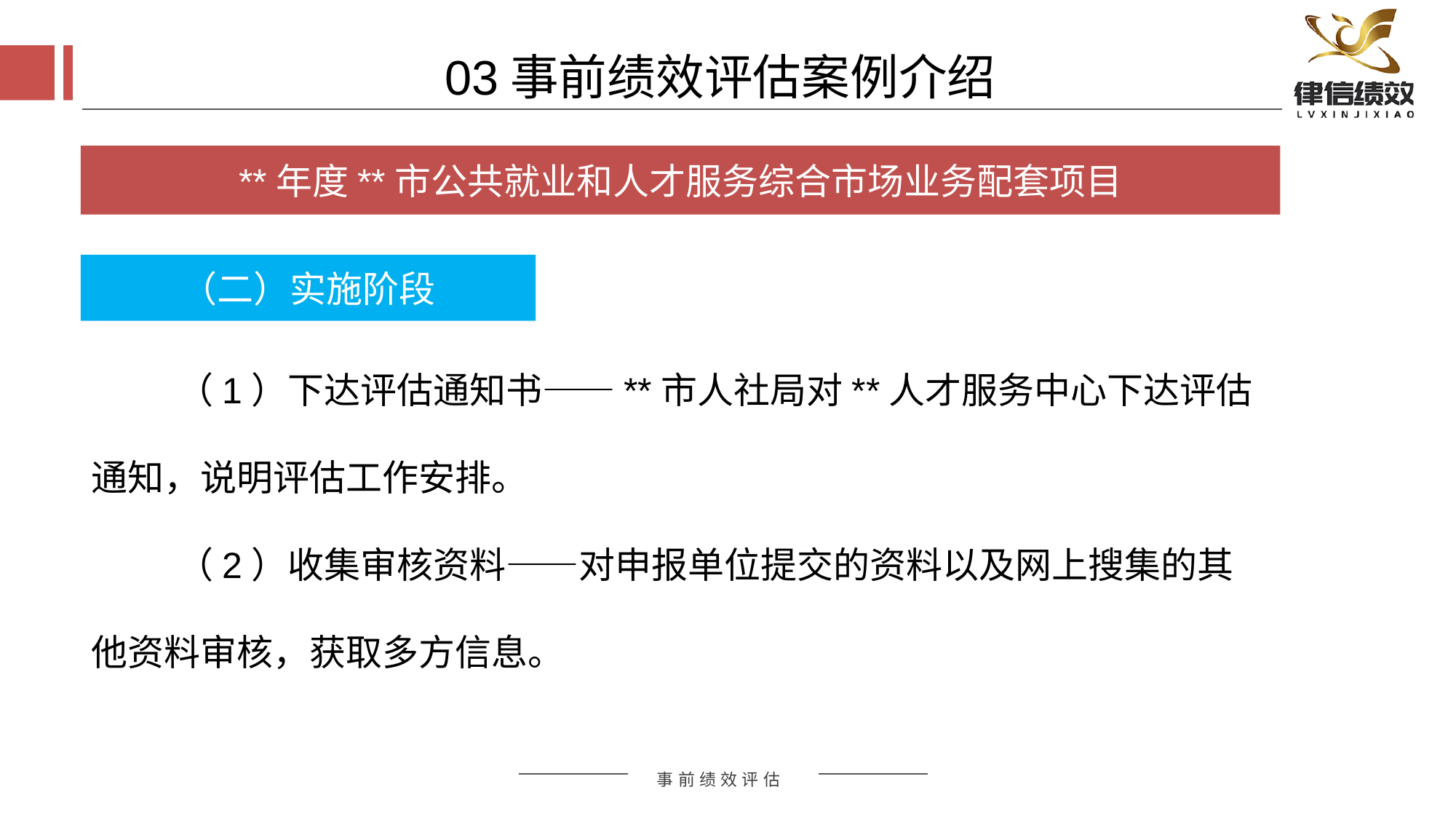

03事前绩效评估案例介绍
**年度**市公共就业和人才服务综合市场业务配套项目
（二）实施阶段
（1）下达评估通知书——**市人社局对**人才服务中心下达评估通知，说明评估工作安排。
（2）收集审核资料——对申报单位提交的资料以及网上搜集的其他资料审核，获取多方信息。

评估方式
评估方式